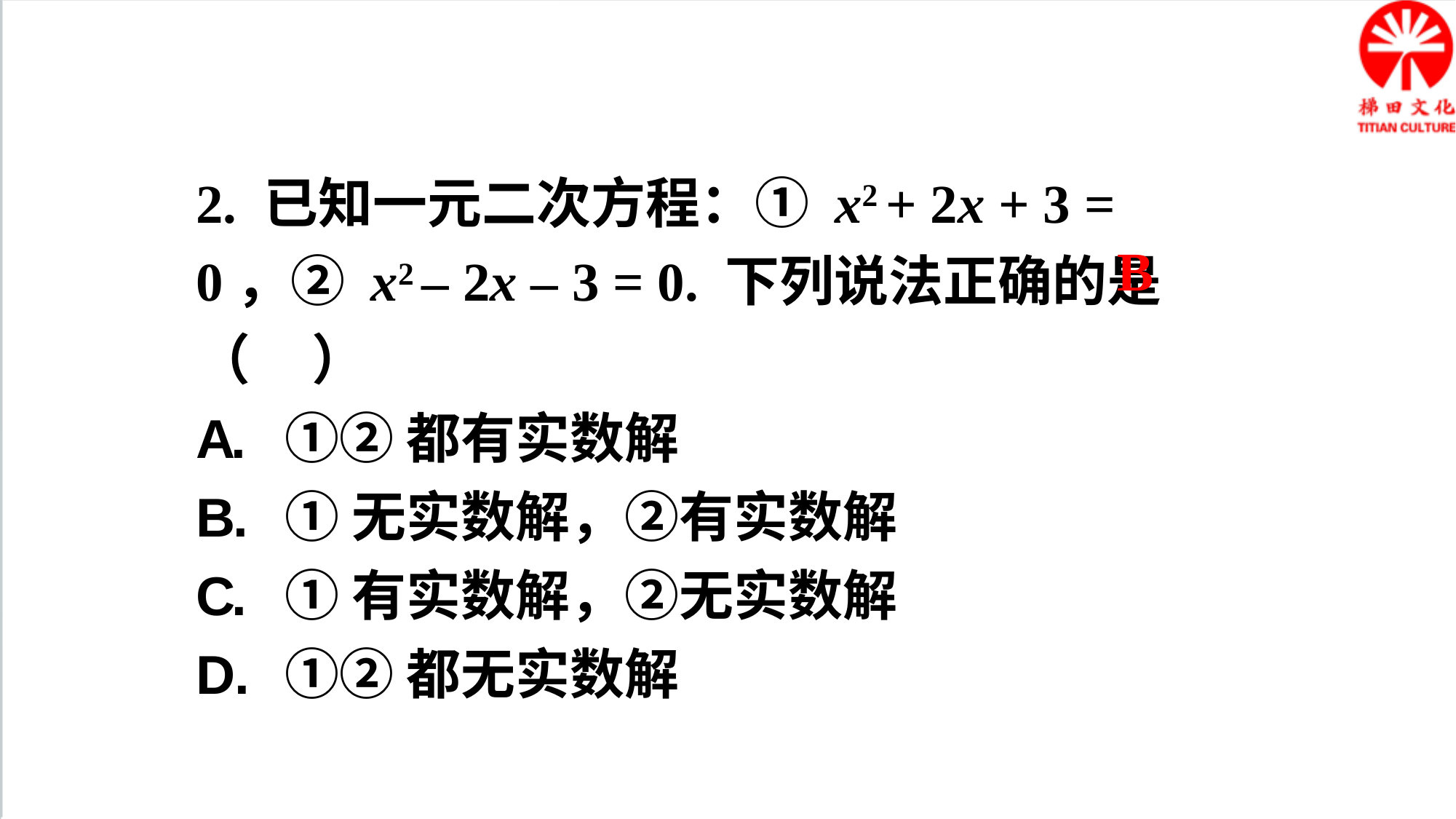

2. 已知一元二次方程：① x2 + 2x + 3 = 0，② x2 – 2x – 3 = 0. 下列说法正确的是（     ）
①②都有实数解
①无实数解，②有实数解
①有实数解，②无实数解
①②都无实数解
B